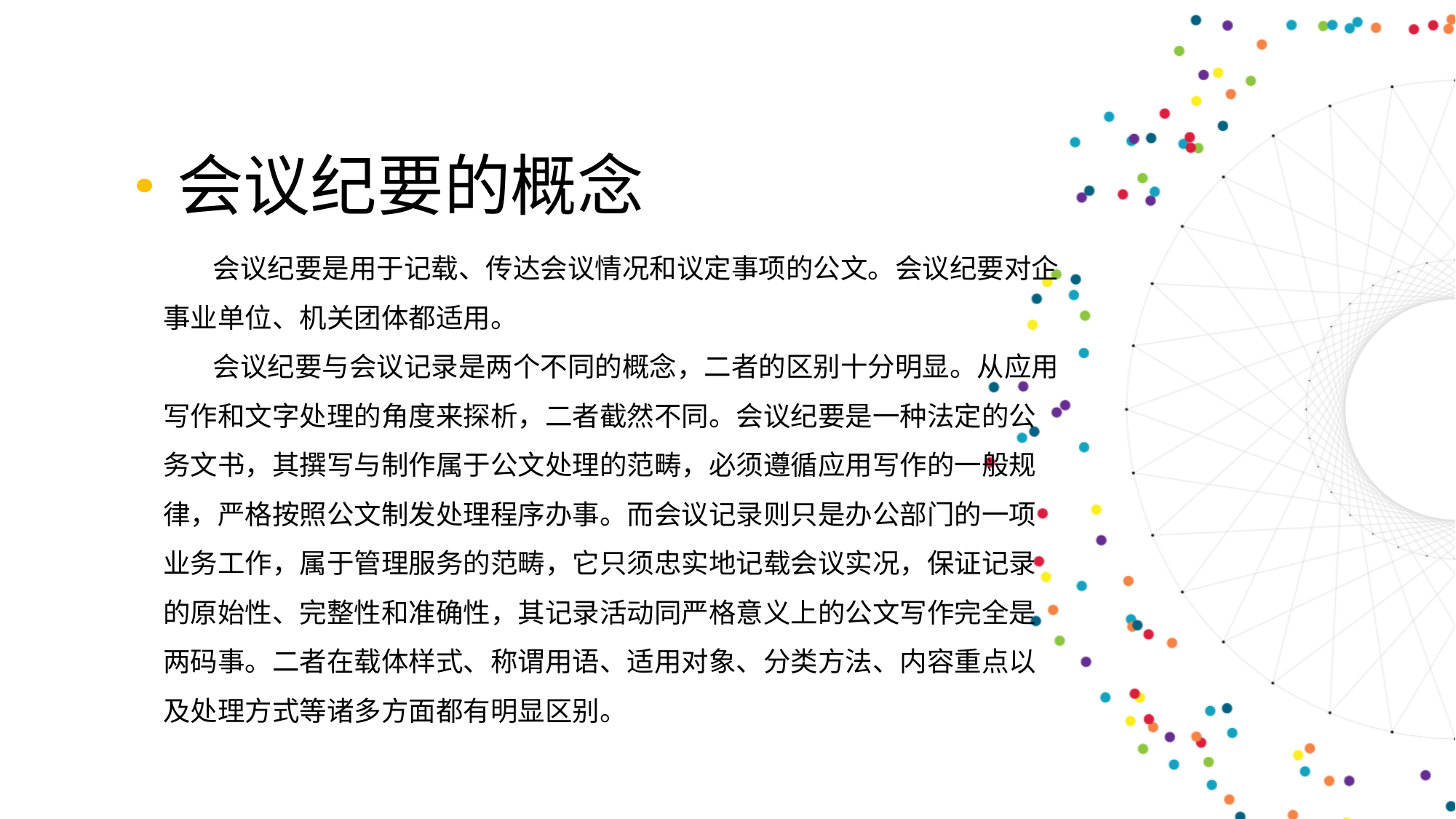

会议纪要的概念

       会议纪要是用于记载、传达会议情况和议定事项的公文。会议纪要对企事业单位、机关团体都适用。
       会议纪要与会议记录是两个不同的概念，二者的区别十分明显。从应用写作和文字处理的角度来探析，二者截然不同。会议纪要是一种法定的公务文书，其撰写与制作属于公文处理的范畴，必须遵循应用写作的一般规律，严格按照公文制发处理程序办事。而会议记录则只是办公部门的一项业务工作，属于管理服务的范畴，它只须忠实地记载会议实况，保证记录的原始性、完整性和准确性，其记录活动同严格意义上的公文写作完全是两码事。二者在载体样式、称谓用语、适用对象、分类方法、内容重点以及处理方式等诸多方面都有明显区别。